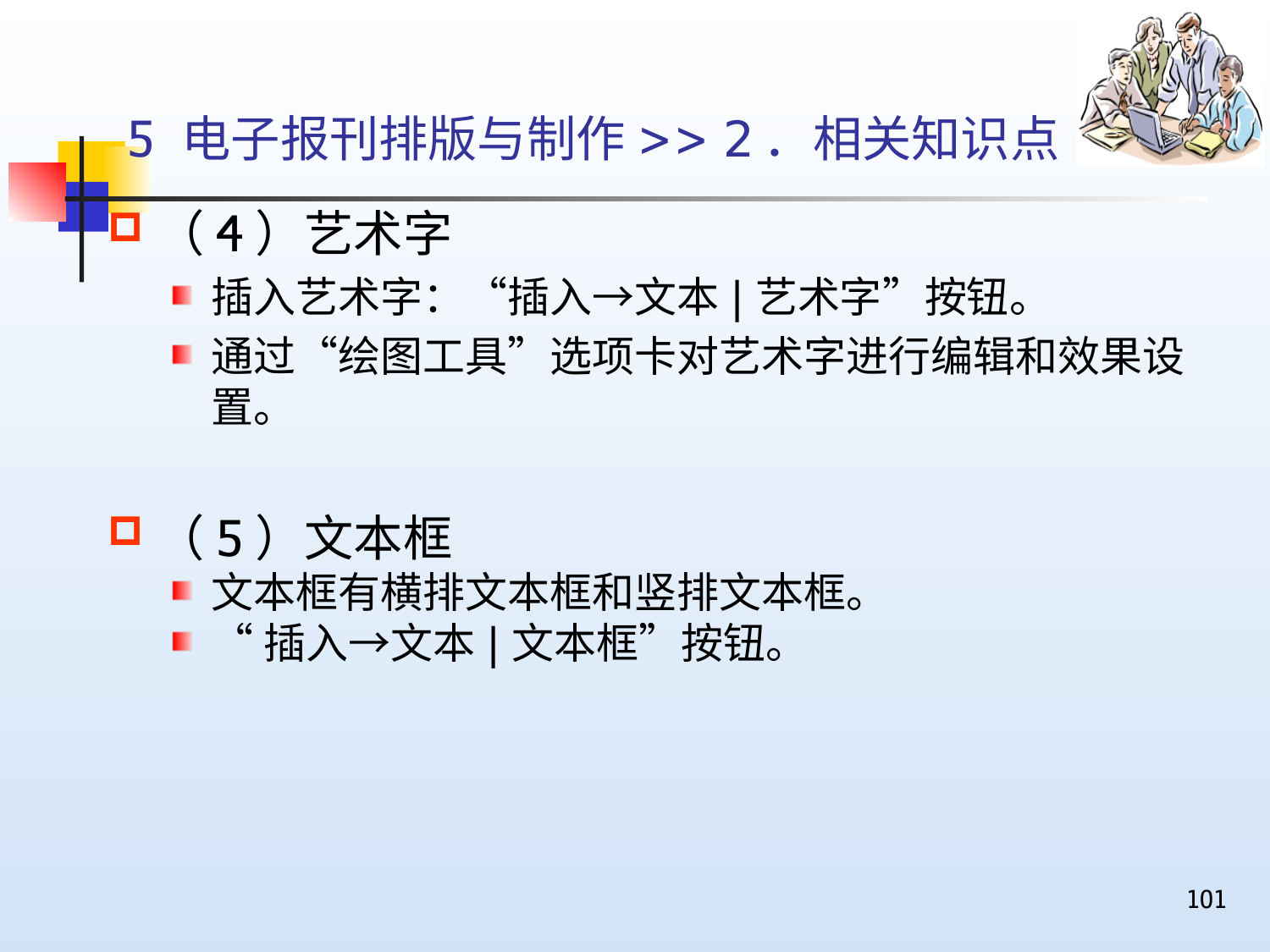

# 5 电子报刊排版与制作>> 2．相关知识点
（4）艺术字
插入艺术字：“插入→文本|艺术字”按钮。
通过“绘图工具”选项卡对艺术字进行编辑和效果设置。

（5）文本框
文本框有横排文本框和竖排文本框。
“插入→文本|文本框”按钮。

101